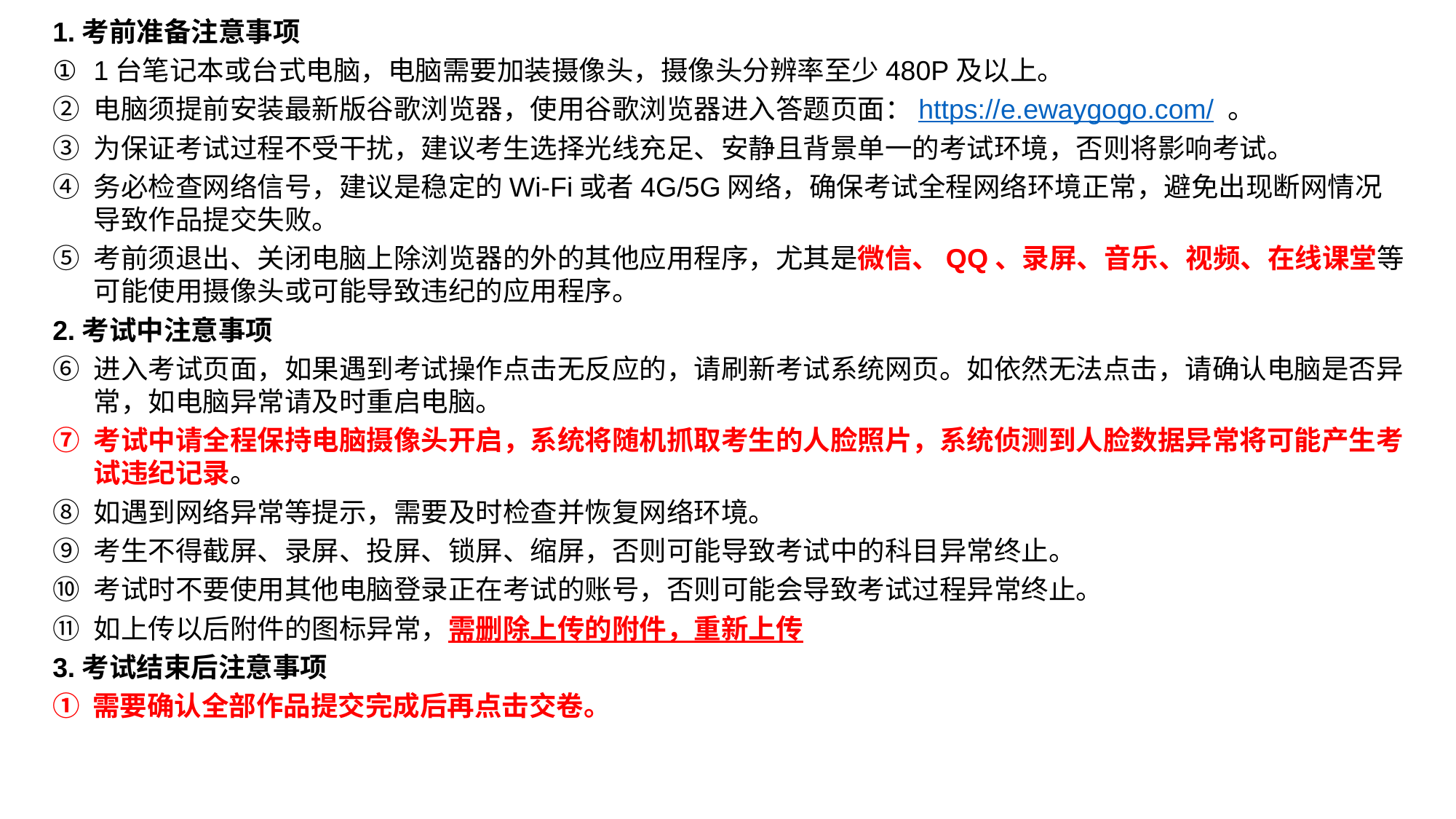

1.考前准备注意事项
1台笔记本或台式电脑，电脑需要加装摄像头，摄像头分辨率至少480P及以上。
电脑须提前安装最新版谷歌浏览器，使用谷歌浏览器进入答题页面：https://e.ewaygogo.com/ 。
为保证考试过程不受干扰，建议考生选择光线充足、安静且背景单一的考试环境，否则将影响考试。
务必检查网络信号，建议是稳定的Wi-Fi或者4G/5G网络，确保考试全程网络环境正常，避免出现断网情况导致作品提交失败。
考前须退出、关闭电脑上除浏览器的外的其他应用程序，尤其是微信、QQ、录屏、音乐、视频、在线课堂等可能使用摄像头或可能导致违纪的应用程序。
2.考试中注意事项
进入考试页面，如果遇到考试操作点击无反应的，请刷新考试系统网页。如依然无法点击，请确认电脑是否异常，如电脑异常请及时重启电脑。
考试中请全程保持电脑摄像头开启，系统将随机抓取考生的人脸照片，系统侦测到人脸数据异常将可能产生考试违纪记录。
如遇到网络异常等提示，需要及时检查并恢复网络环境。
考生不得截屏、录屏、投屏、锁屏、缩屏，否则可能导致考试中的科目异常终止。
考试时不要使用其他电脑登录正在考试的账号，否则可能会导致考试过程异常终止。
如上传以后附件的图标异常，需删除上传的附件，重新上传
3.考试结束后注意事项
① 需要确认全部作品提交完成后再点击交卷。